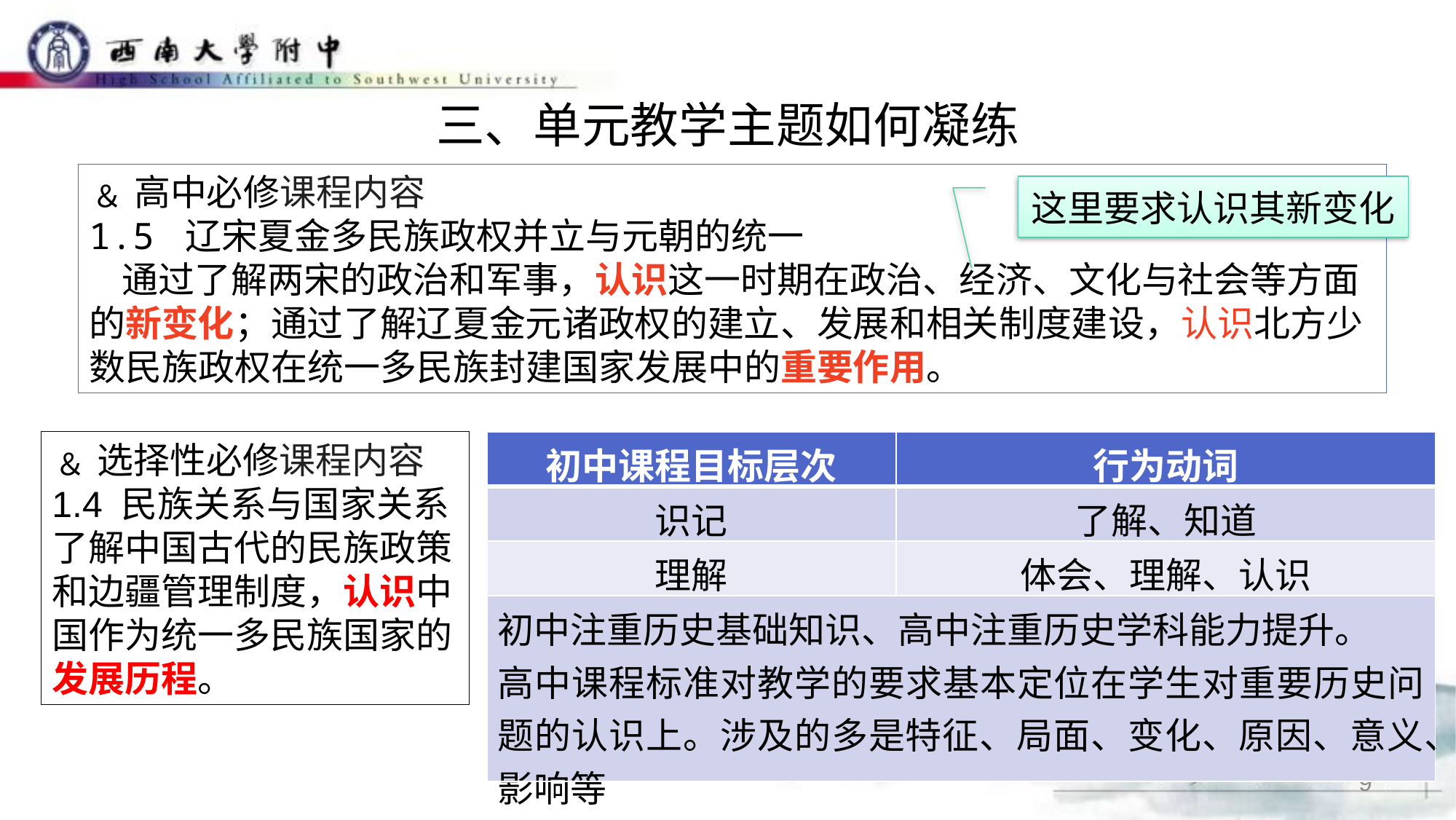

三、单元教学主题如何凝练
﹠高中必修课程内容
1.5 辽宋夏金多民族政权并立与元朝的统一
   通过了解两宋的政治和军事，认识这一时期在政治、经济、文化与社会等方面的新变化；通过了解辽夏金元诸政权的建立、发展和相关制度建设，认识北方少数民族政权在统一多民族封建国家发展中的重要作用。
这里要求认识其新变化
﹠选择性必修课程内容
1.4 民族关系与国家关系了解中国古代的民族政策和边疆管理制度，认识中国作为统一多民族国家的发展历程。
| 初中课程目标层次 | 行为动词 |
| --- | --- |
| 识记 | 了解、知道 |
| 理解 | 体会、理解、认识 |
| 初中注重历史基础知识、高中注重历史学科能力提升。 高中课程标准对教学的要求基本定位在学生对重要历史问题的认识上。涉及的多是特征、局面、变化、原因、意义、影响等 |  |
9